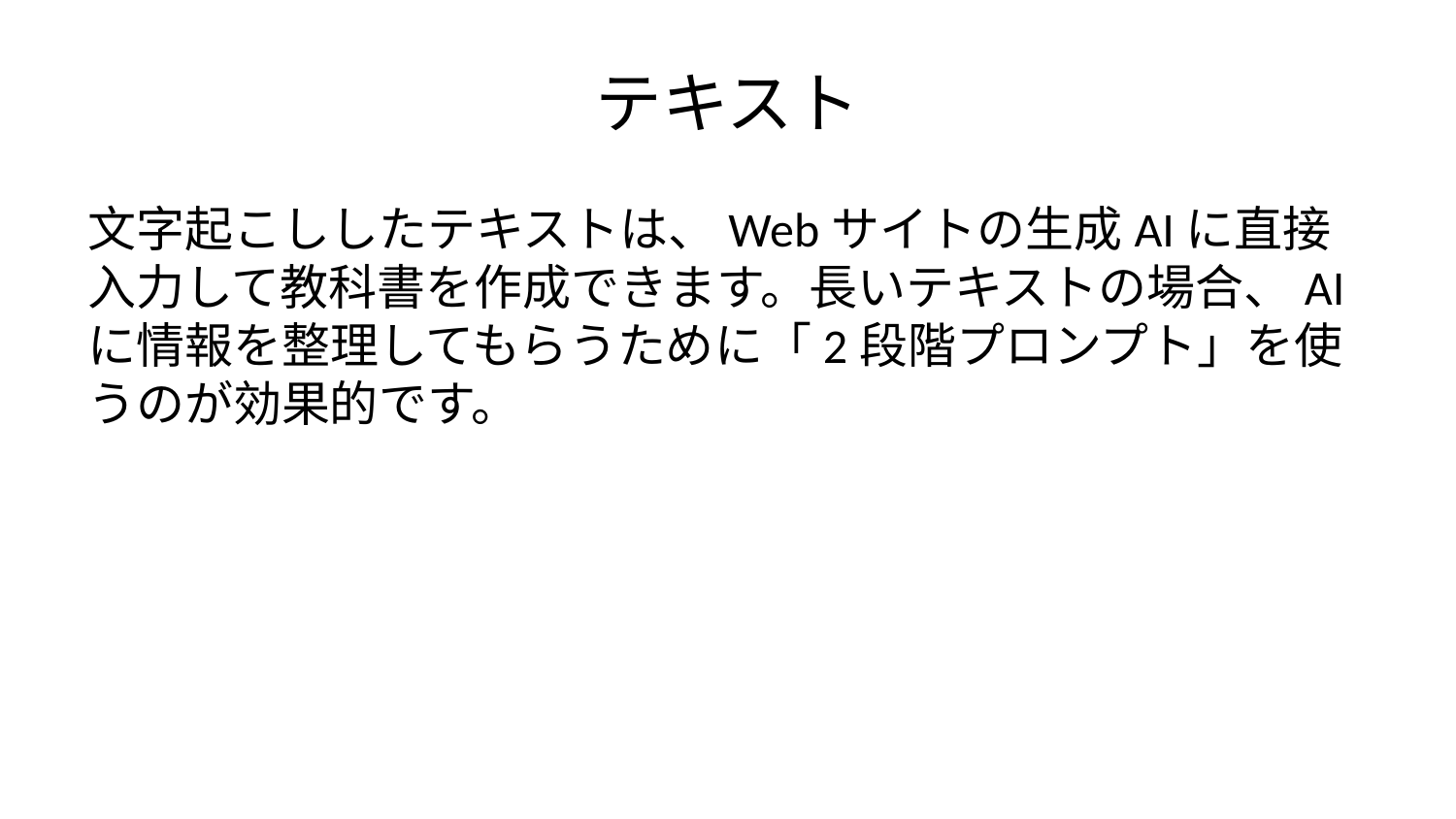

# テキスト
文字起こししたテキストは、Webサイトの生成AIに直接入力して教科書を作成できます。長いテキストの場合、AIに情報を整理してもらうために「2段階プロンプト」を使うのが効果的です。